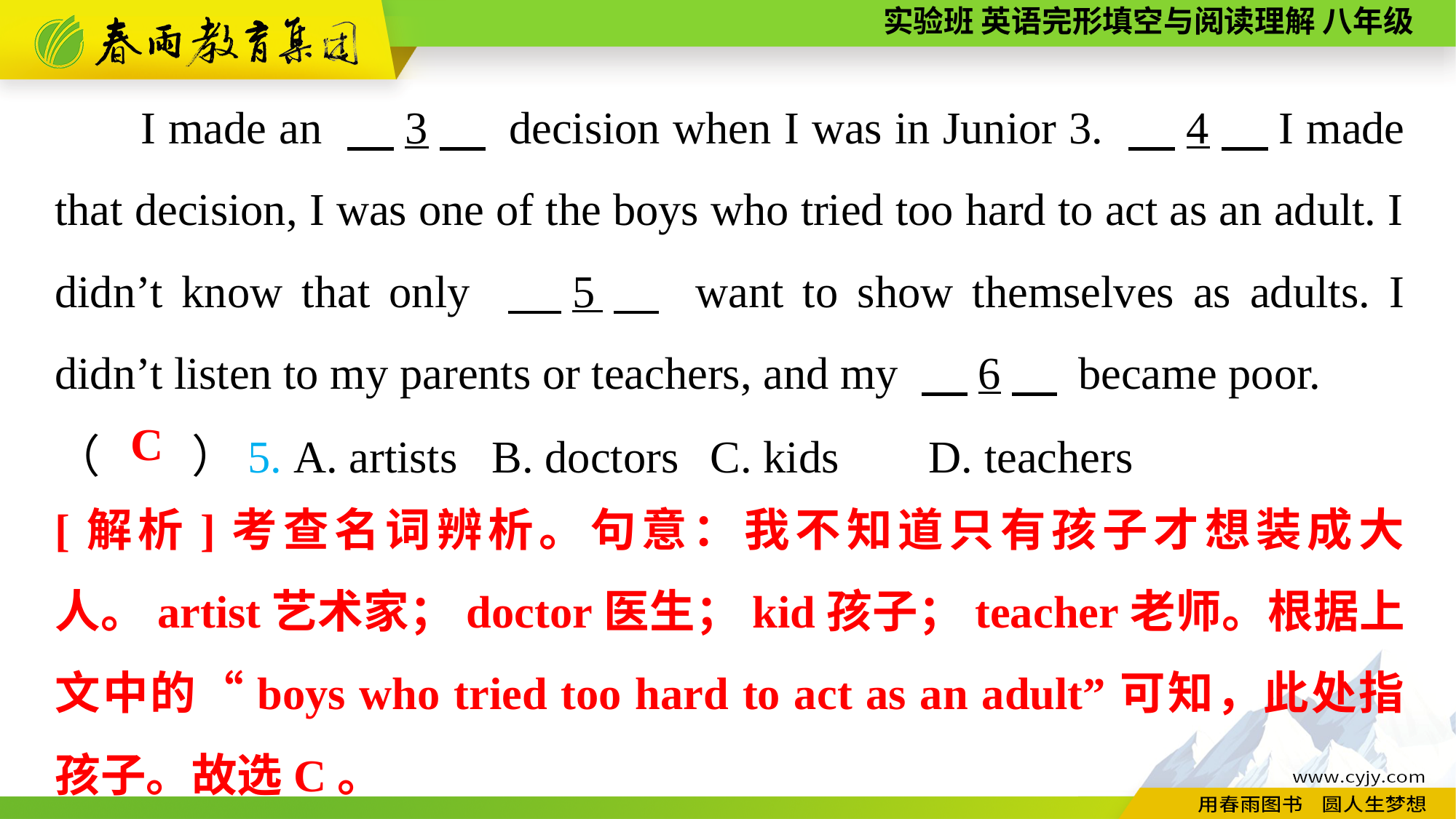

I made an 　3　 decision when I was in Junior 3. 　4，I made that decision, I was one of the boys who tried too hard to act as an adult. I didn’t know that only 　5　 want to show themselves as adults. I didn’t listen to my parents or teachers, and my 　6　 became poor.
（　　）5. A. artists	B. doctors	C. kids	D. teachers
C
[解析]考查名词辨析。句意：我不知道只有孩子才想装成大人。artist艺术家；doctor医生；kid孩子；teacher老师。根据上文中的“boys who tried too hard to act as an adult”可知，此处指孩子。故选C。